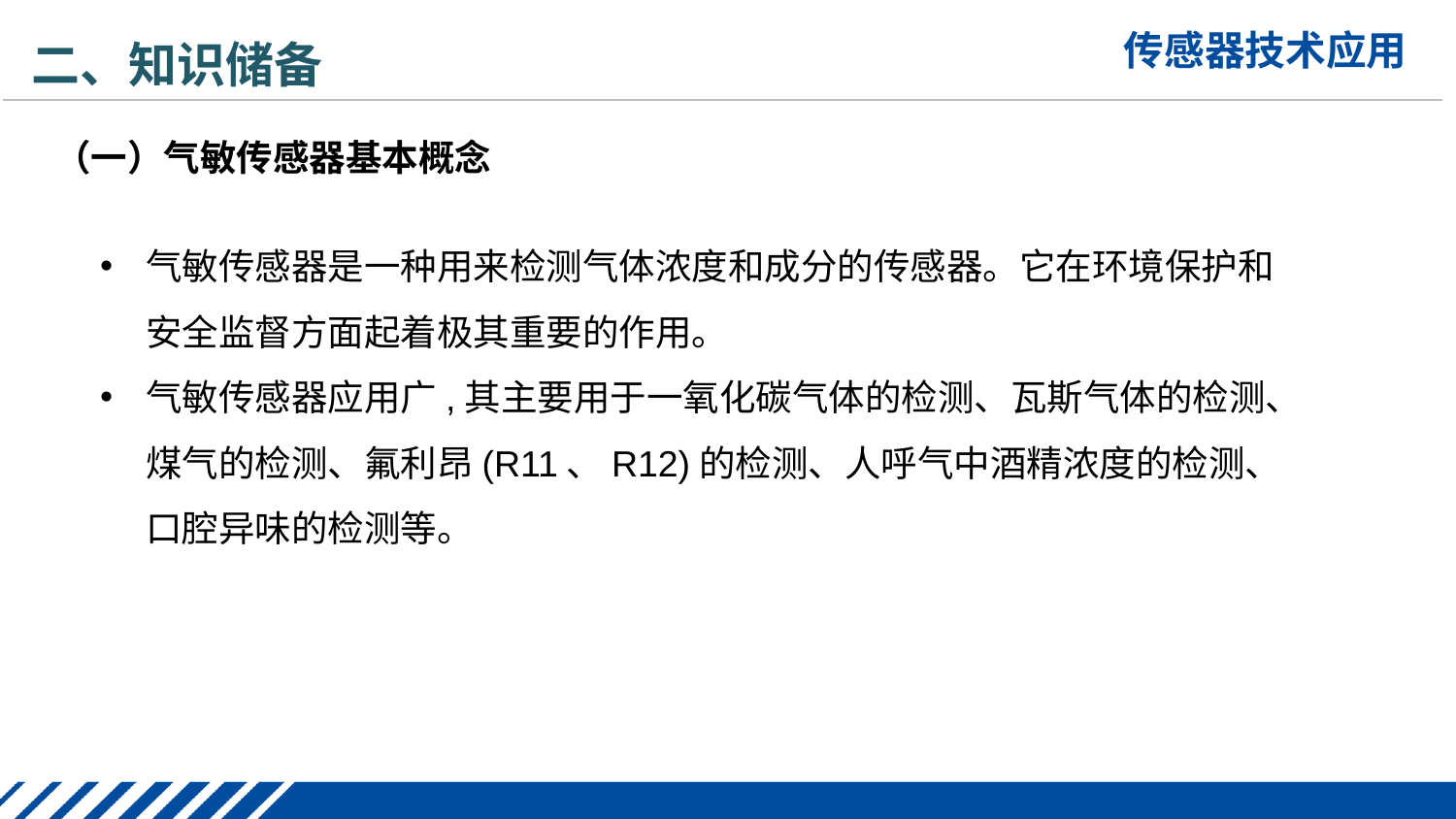

二、知识储备
（一）气敏传感器基本概念
气敏传感器是一种用来检测气体浓度和成分的传感器。它在环境保护和安全监督方面起着极其重要的作用。
气敏传感器应用广,其主要用于一氧化碳气体的检测、瓦斯气体的检测、煤气的检测、氟利昂(R11、R12)的检测、人呼气中酒精浓度的检测、口腔异味的检测等。